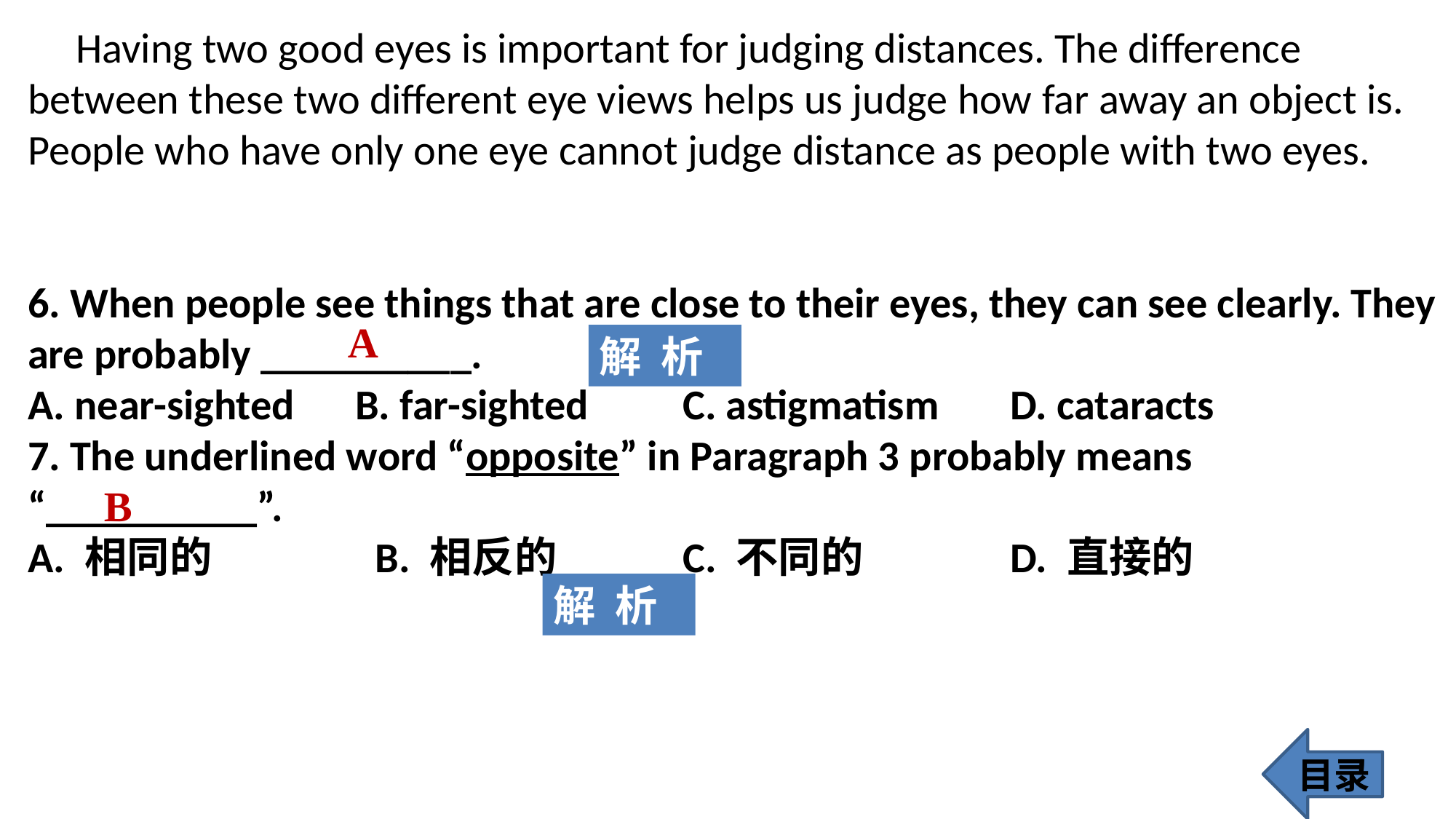

Having two good eyes is important for judging distances. The difference between these two different eye views helps us judge how far away an object is. People who have only one eye cannot judge distance as people with two eyes.

6. When people see things that are close to their eyes, they can see clearly. They are probably __________.
A. near-sighted 	B. far-sighted 	C. astigmatism 	D. cataracts
7. The underlined word “opposite” in Paragraph 3 probably means “__________”.
A. 相同的		 B. 相反的 		C. 不同的 		D. 直接的
A
解  析
B
解  析
目录
148